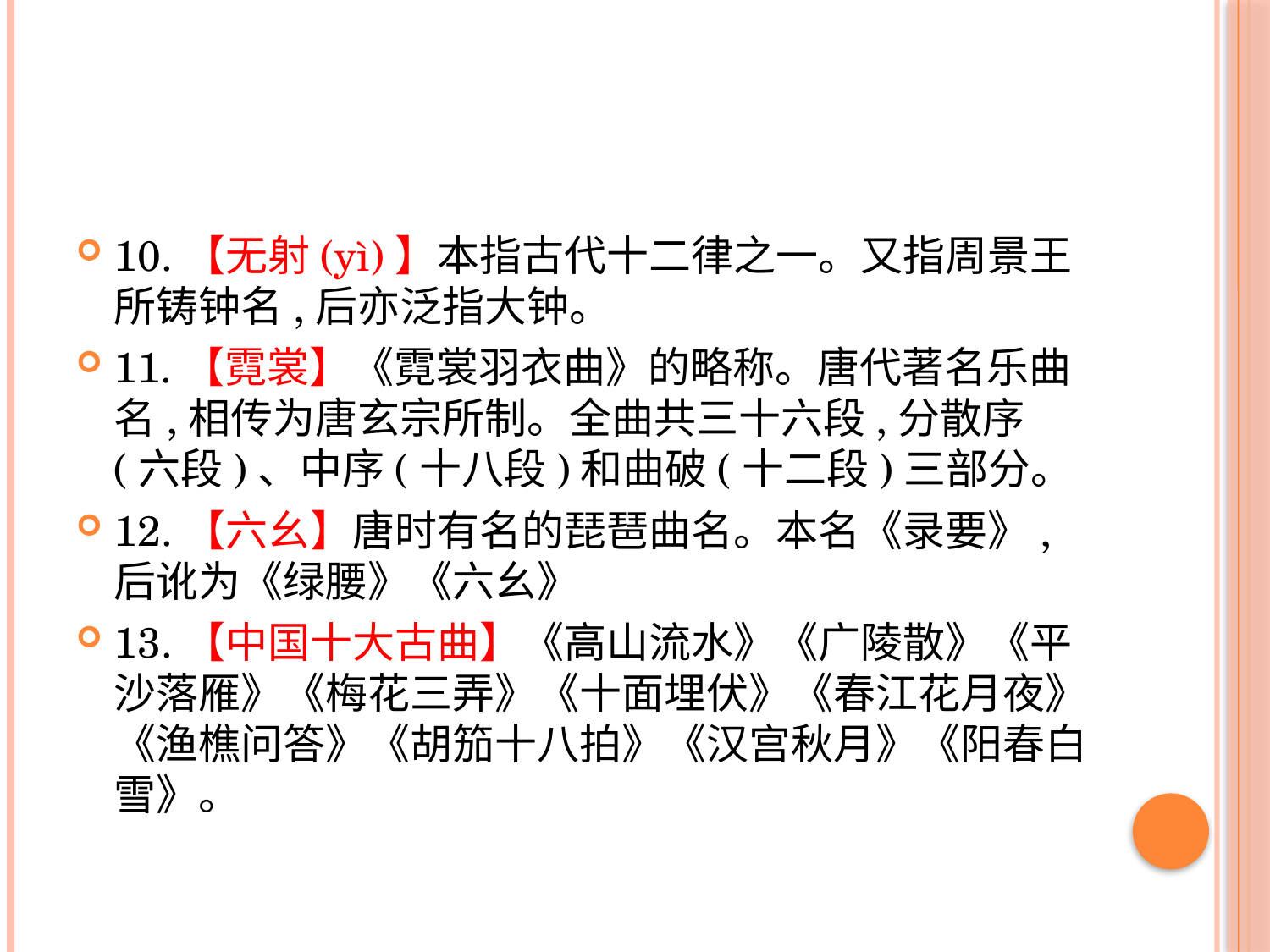

10.【无射(yì)】本指古代十二律之一。又指周景王所铸钟名,后亦泛指大钟。
11.【霓裳】《霓裳羽衣曲》的略称。唐代著名乐曲名,相传为唐玄宗所制。全曲共三十六段,分散序(六段)、中序(十八段)和曲破(十二段)三部分。
12.【六幺】唐时有名的琵琶曲名。本名《录要》,后讹为《绿腰》《六幺》
13.【中国十大古曲】《高山流水》《广陵散》《平沙落雁》《梅花三弄》《十面埋伏》《春江花月夜》《渔樵问答》《胡笳十八拍》《汉宫秋月》《阳春白雪》。